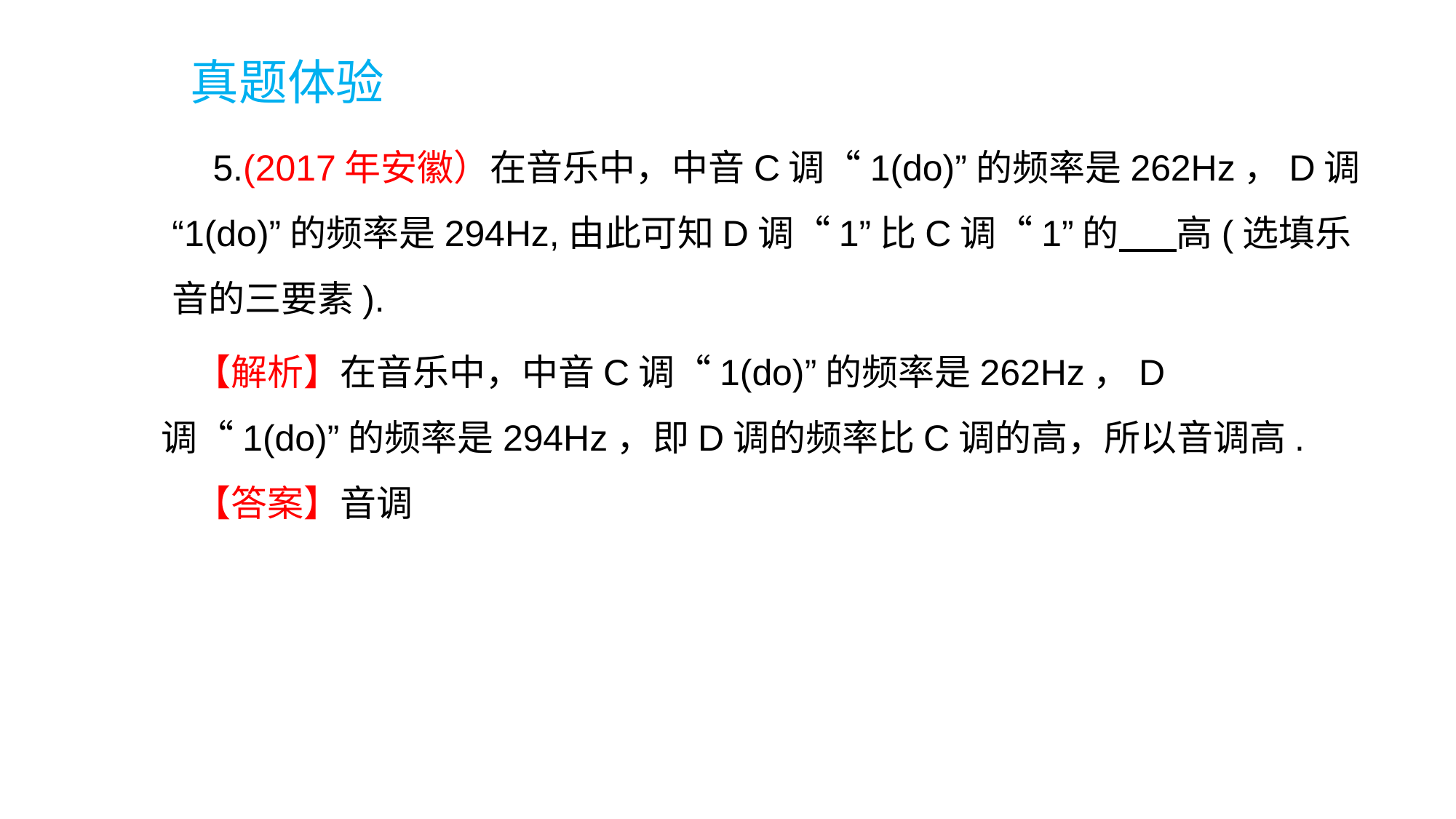

真题体验
    5.(2017年安徽）在音乐中，中音C调“1(do)”的频率是262Hz，D调
“1(do)”的频率是294Hz,由此可知D调“1”比C调“1”的       高(选填乐音的三要素).

   【解析】在音乐中，中音C调“1(do)”的频率是262Hz，D调“1(do)”的频率是294Hz，即D调的频率比C调的高，所以音调高.
   【答案】音调